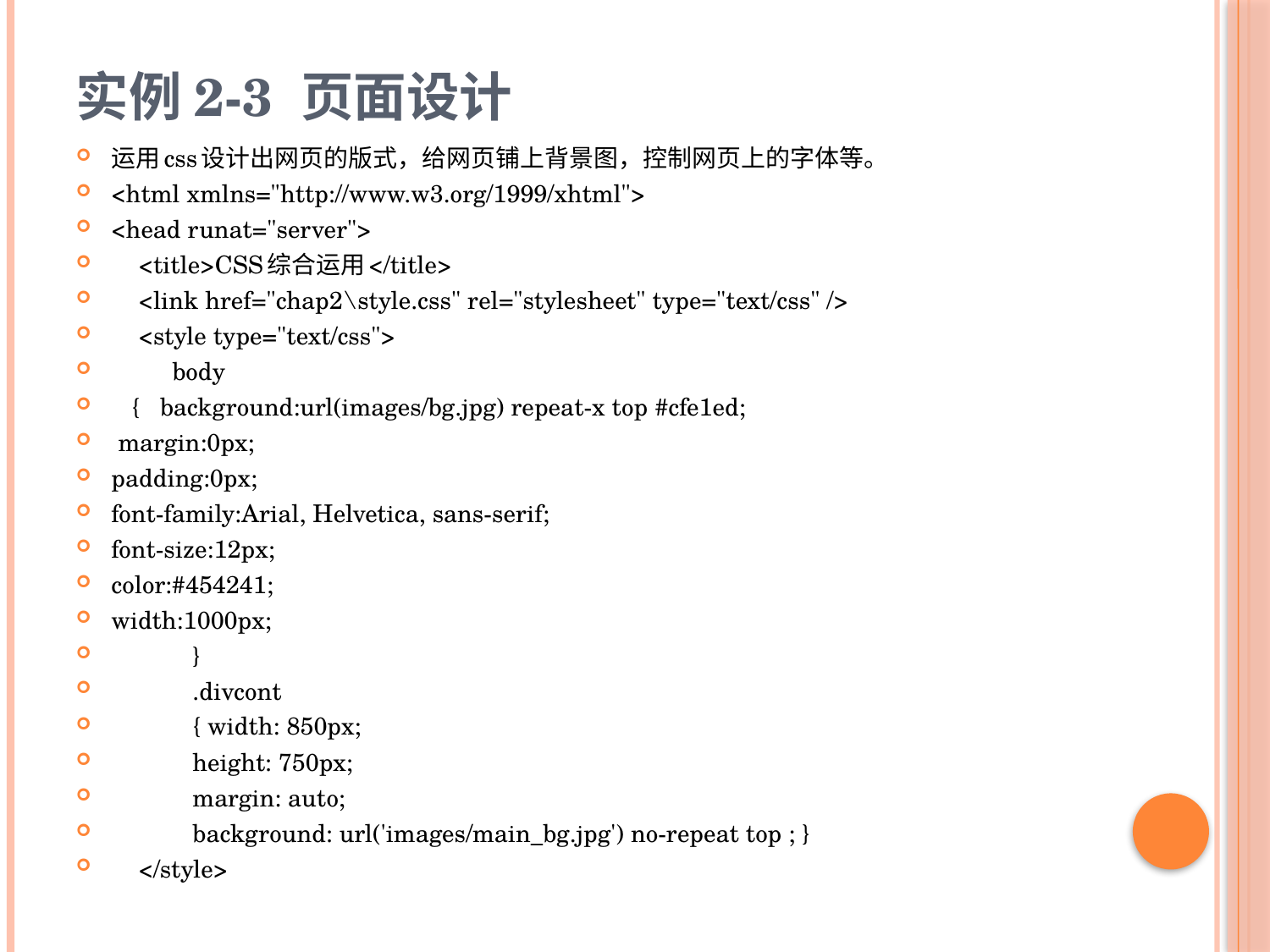

# 实例2-3 页面设计
运用css设计出网页的版式，给网页铺上背景图，控制网页上的字体等。
<html xmlns="http://www.w3.org/1999/xhtml">
<head runat="server">
    <title>CSS综合运用</title>
    <link href="chap2\style.css" rel="stylesheet" type="text/css" />
    <style type="text/css">
         body
   {   background:url(images/bg.jpg) repeat-x top #cfe1ed;
 margin:0px;
padding:0px;
font-family:Arial, Helvetica, sans-serif;
font-size:12px;
color:#454241;
width:1000px;
            }
            .divcont
            { width: 850px;
            height: 750px;
            margin: auto;
            background: url('images/main_bg.jpg') no-repeat top ; }
    </style>